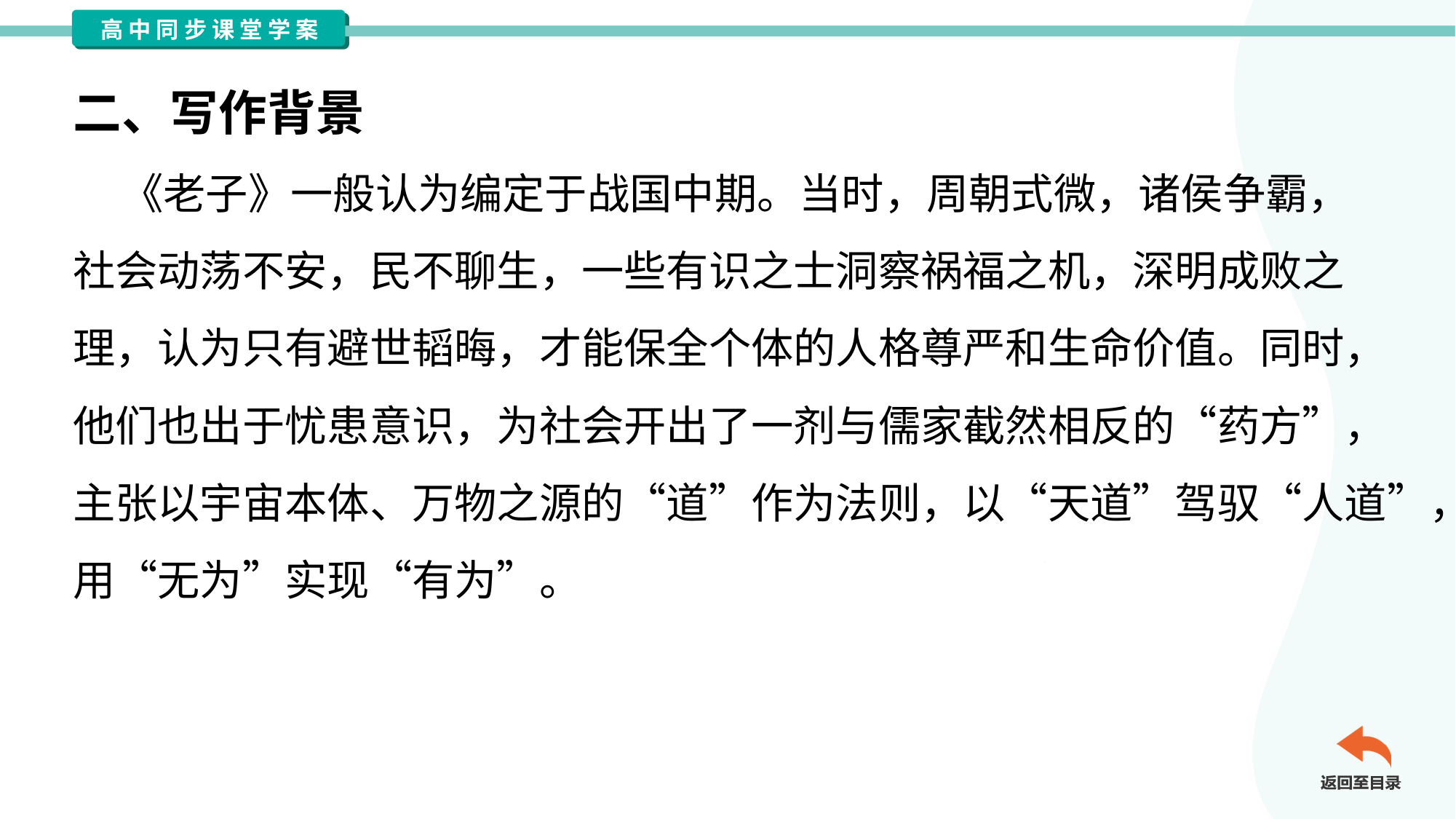

二、写作背景
    《老子》一般认为编定于战国中期。当时，周朝式微，诸侯争霸，
社会动荡不安，民不聊生，一些有识之士洞察祸福之机，深明成败之
理，认为只有避世韬晦，才能保全个体的人格尊严和生命价值。同时，
他们也出于忧患意识，为社会开出了一剂与儒家截然相反的“药方”，
主张以宇宙本体、万物之源的“道”作为法则，以“天道”驾驭“人道”，
用“无为”实现“有为”。